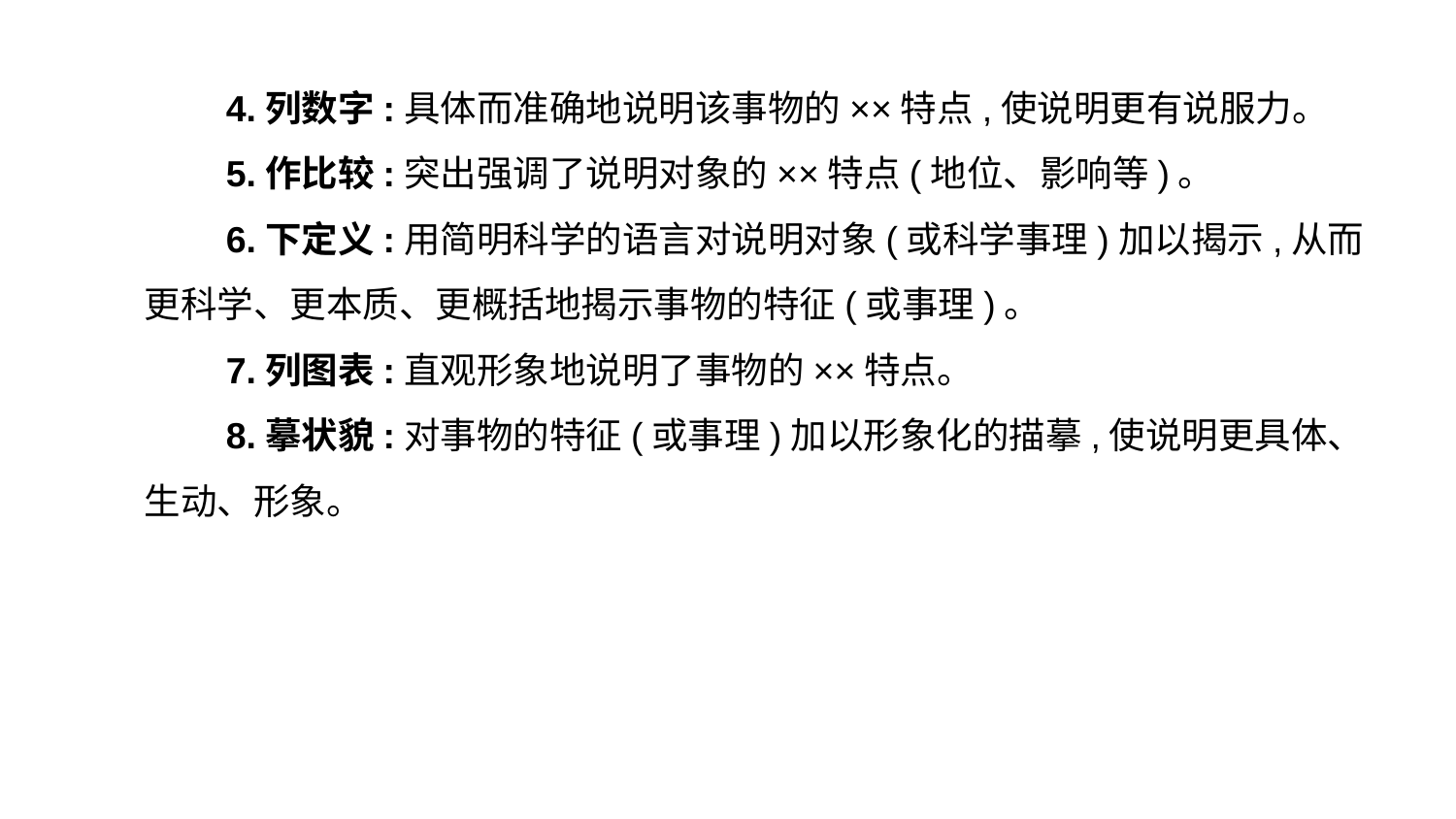

4.列数字:具体而准确地说明该事物的××特点,使说明更有说服力。
　　5.作比较:突出强调了说明对象的××特点(地位、影响等)。
　　6.下定义:用简明科学的语言对说明对象(或科学事理)加以揭示,从而更科学、更本质、更概括地揭示事物的特征(或事理)。
　　7.列图表:直观形象地说明了事物的××特点。
　　8.摹状貌:对事物的特征(或事理)加以形象化的描摹,使说明更具体、生动、形象。